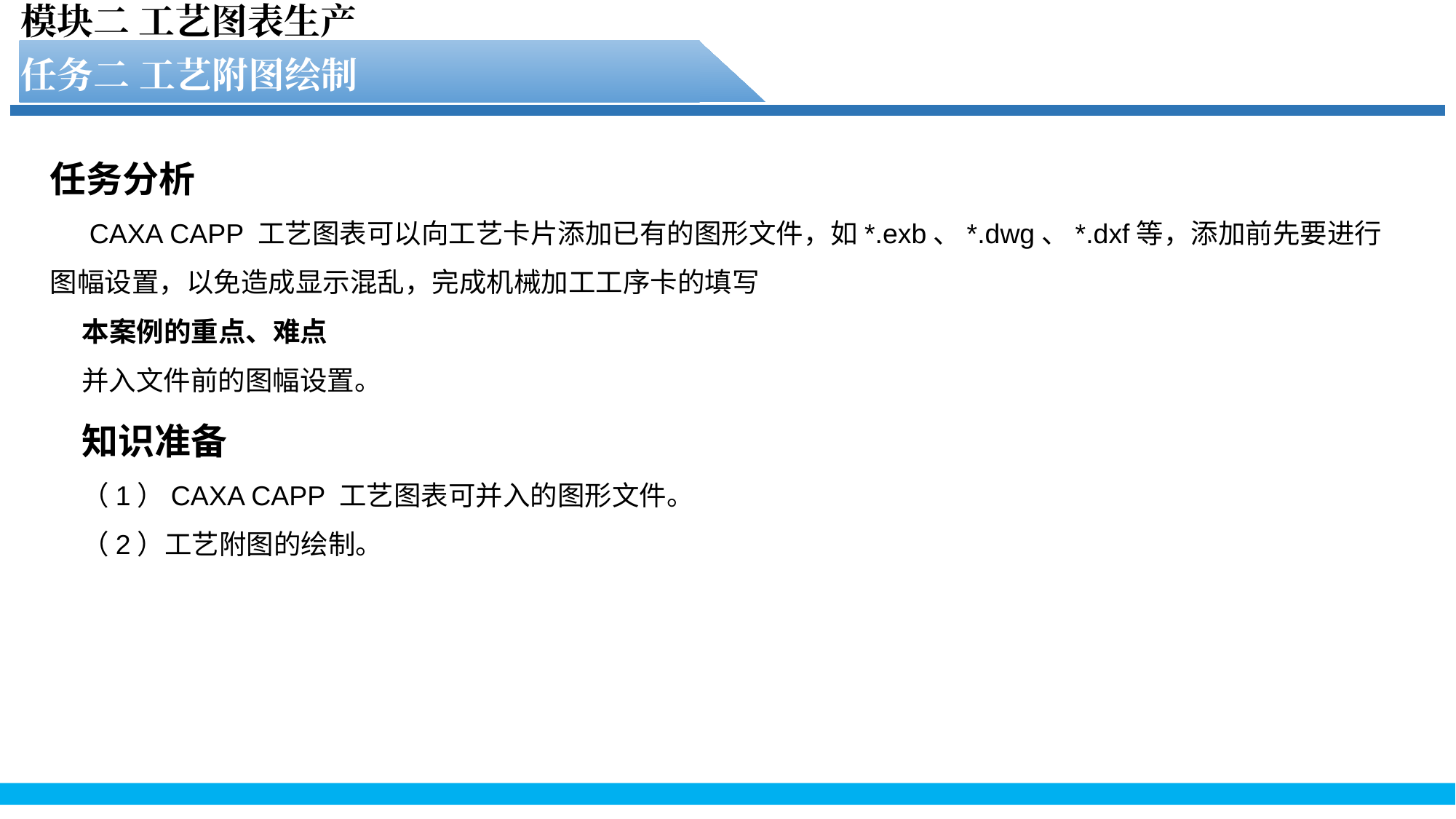

模块二 工艺图表生产

任务二 工艺附图绘制

任务分析
 CAXA CAPP 工艺图表可以向工艺卡片添加已有的图形文件，如*.exb、*.dwg、*.dxf等，添加前先要进行图幅设置，以免造成显示混乱，完成机械加工工序卡的填写
本案例的重点、难点
并入文件前的图幅设置。
知识准备
（1）CAXA CAPP 工艺图表可并入的图形文件。
（2）工艺附图的绘制。